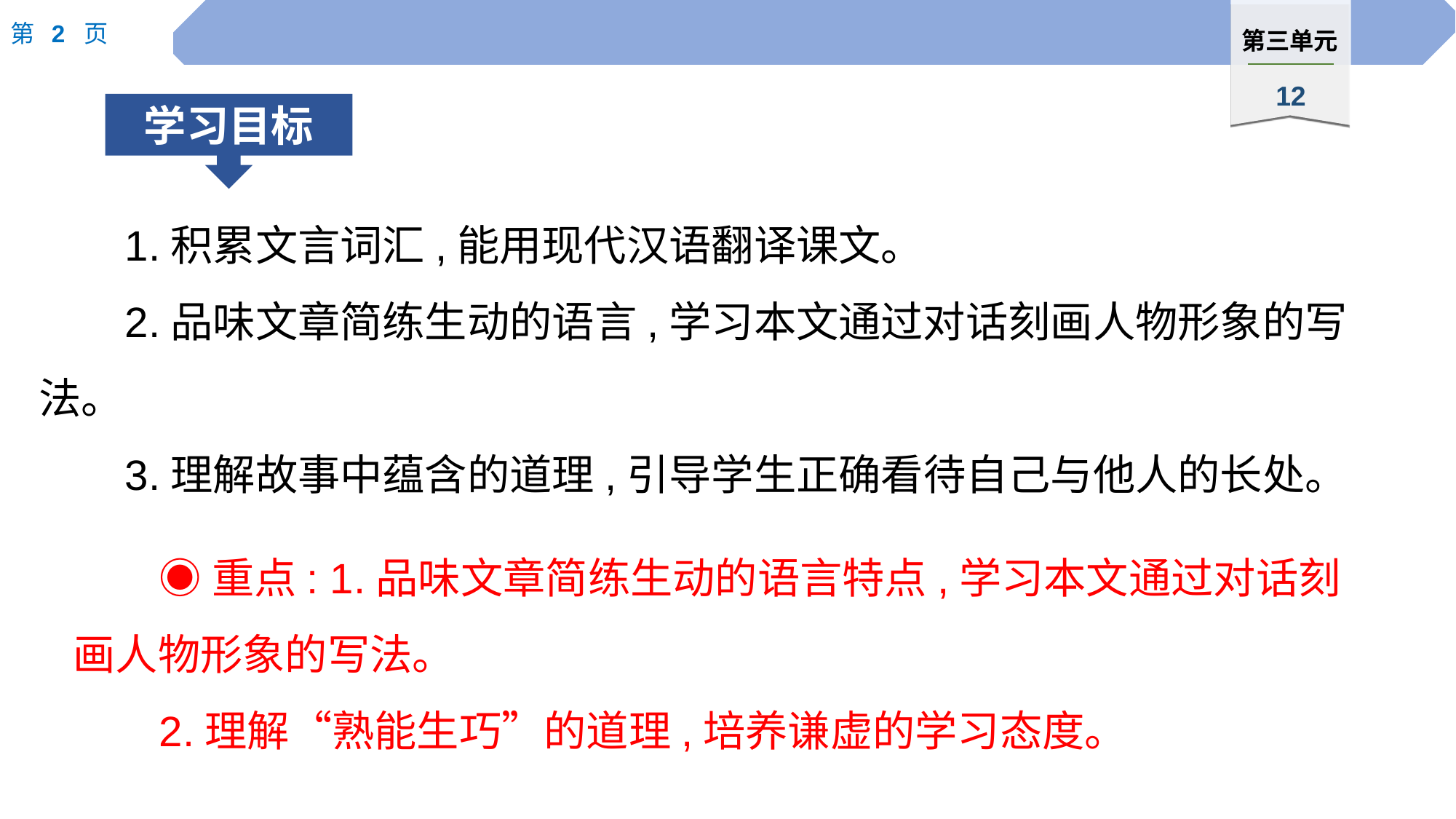

1.积累文言词汇,能用现代汉语翻译课文。
2.品味文章简练生动的语言,学习本文通过对话刻画人物形象的写法。
3.理解故事中蕴含的道理,引导学生正确看待自己与他人的长处。
◉重点: 1.品味文章简练生动的语言特点,学习本文通过对话刻画人物形象的写法。
2.理解“熟能生巧”的道理,培养谦虚的学习态度。